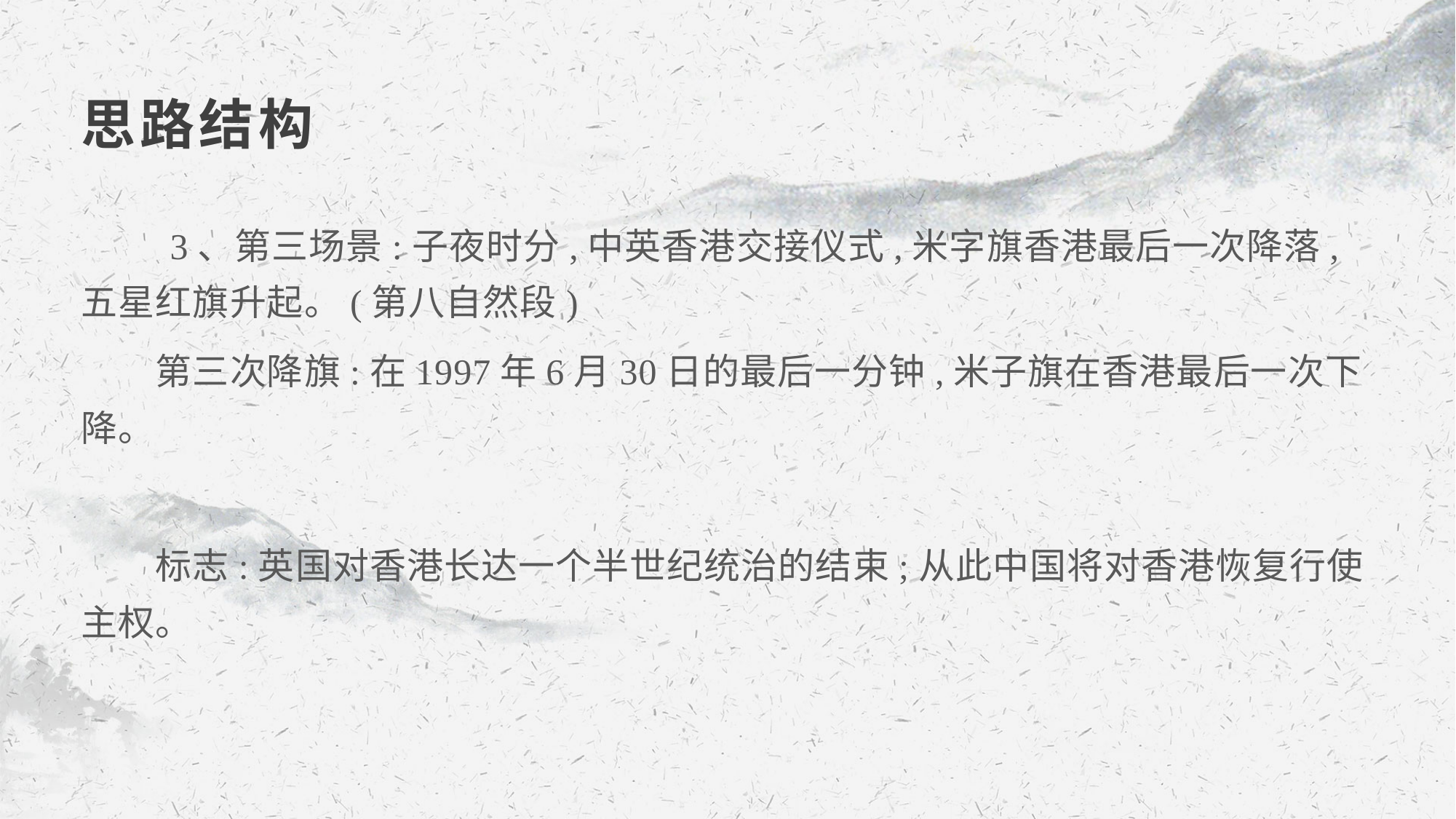

思路结构
         3、第三场景:子夜时分,中英香港交接仪式,米字旗香港最后一次降落,五星红旗升起。(第八自然段)
　　第三次降旗:在1997年6月30日的最后一分钟,米子旗在香港最后一次下降。

　　标志:英国对香港长达一个半世纪统治的结束;从此中国将对香港恢复行使主权。